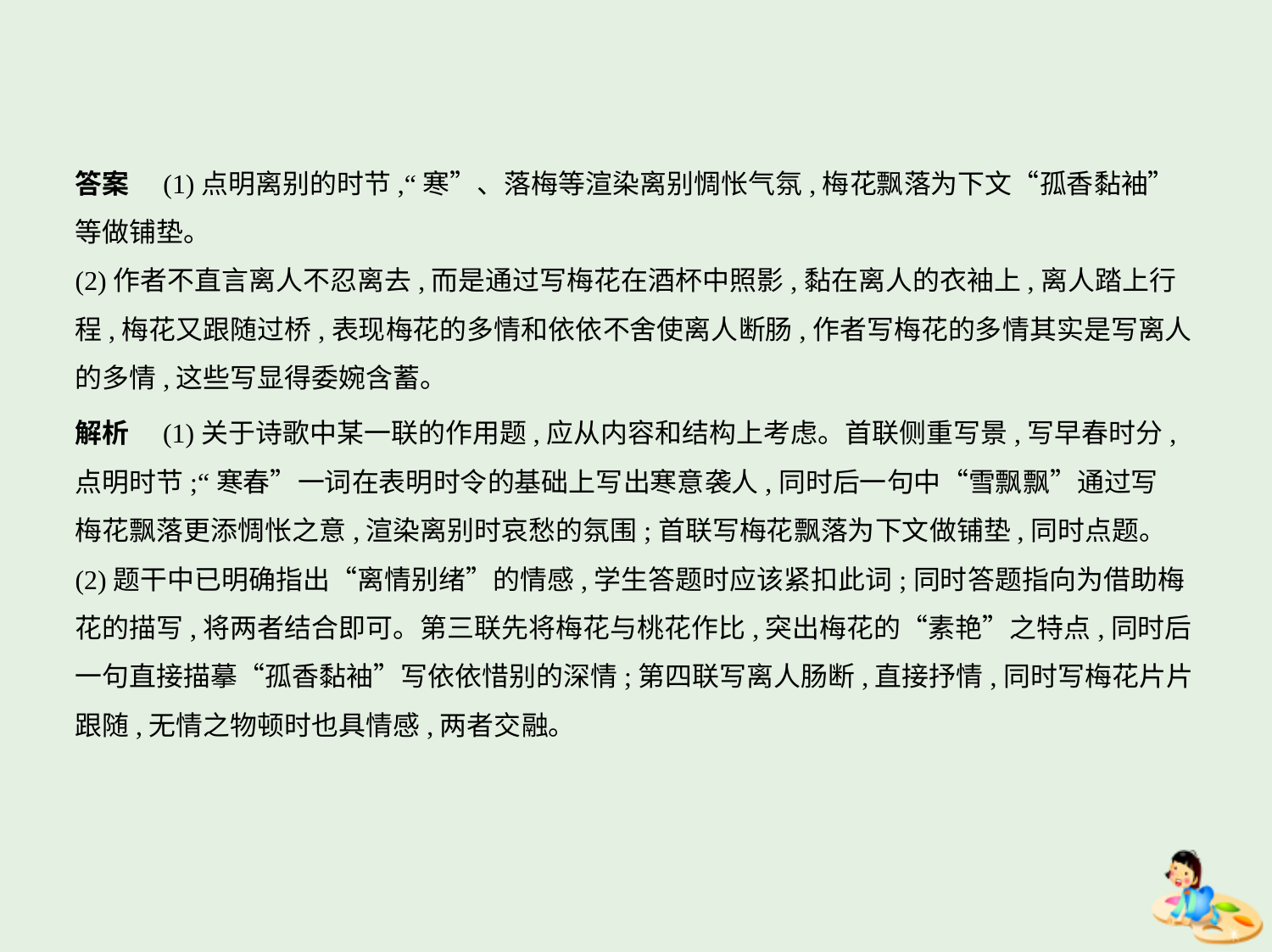

答案　(1)点明离别的时节,“寒”、落梅等渲染离别惆怅气氛,梅花飘落为下文“孤香黏袖”
等做铺垫。
(2)作者不直言离人不忍离去,而是通过写梅花在酒杯中照影,黏在离人的衣袖上,离人踏上行
程,梅花又跟随过桥,表现梅花的多情和依依不舍使离人断肠,作者写梅花的多情其实是写离人
的多情,这些写显得委婉含蓄。
解析　(1)关于诗歌中某一联的作用题,应从内容和结构上考虑。首联侧重写景,写早春时分,
点明时节;“寒春”一词在表明时令的基础上写出寒意袭人,同时后一句中“雪飘飘”通过写
梅花飘落更添惆怅之意,渲染离别时哀愁的氛围;首联写梅花飘落为下文做铺垫,同时点题。
(2)题干中已明确指出“离情别绪”的情感,学生答题时应该紧扣此词;同时答题指向为借助梅
花的描写,将两者结合即可。第三联先将梅花与桃花作比,突出梅花的“素艳”之特点,同时后
一句直接描摹“孤香黏袖”写依依惜别的深情;第四联写离人肠断,直接抒情,同时写梅花片片
跟随,无情之物顿时也具情感,两者交融。